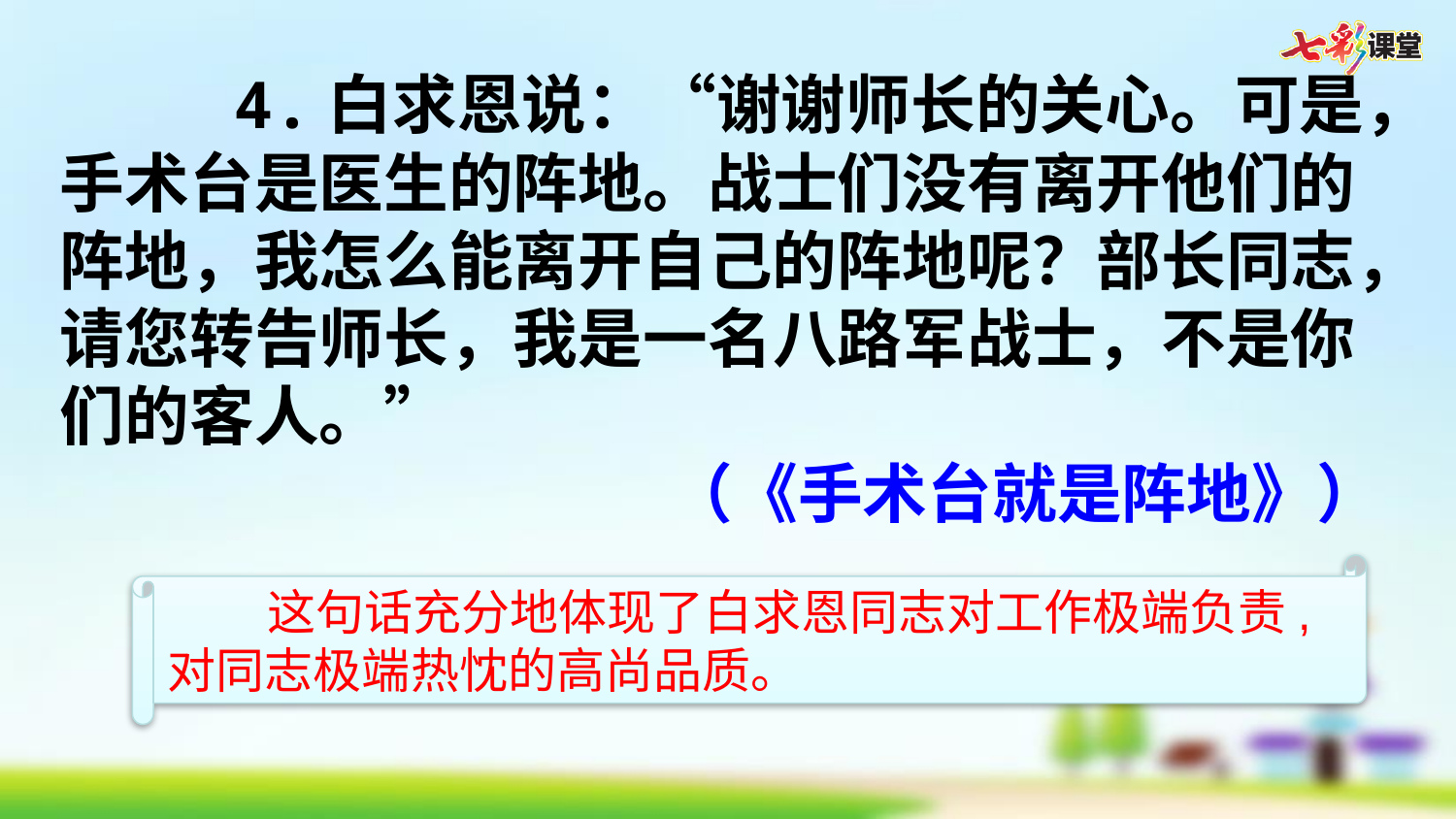

4.白求恩说：“谢谢师长的关心。可是，手术台是医生的阵地。战士们没有离开他们的阵地，我怎么能离开自己的阵地呢？部长同志，请您转告师长，我是一名八路军战士，不是你们的客人。”
（《手术台就是阵地》）
        这句话充分地体现了白求恩同志对工作极端负责,对同志极端热忱的高尚品质。